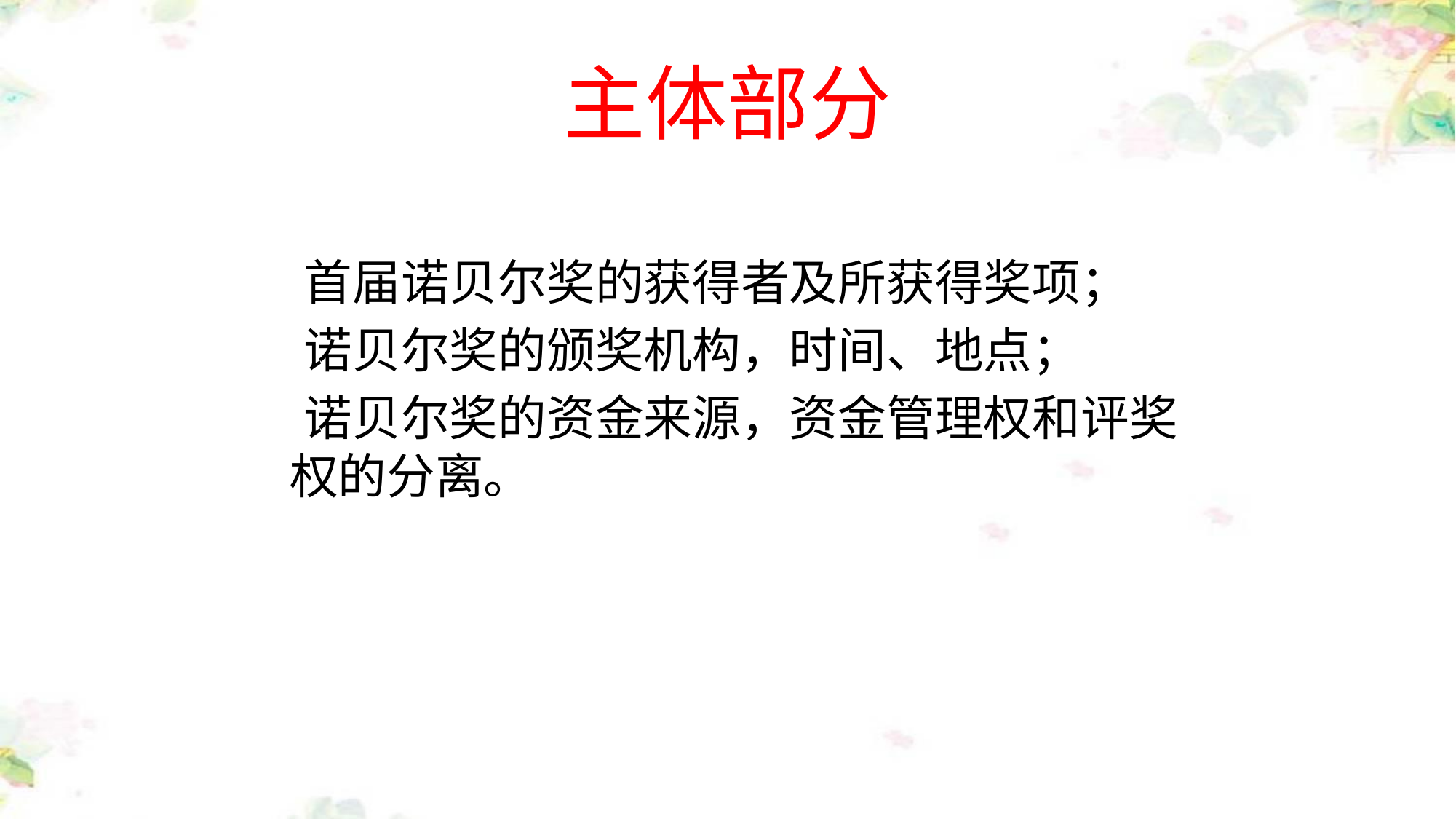

# 主体部分
    首届诺贝尔奖的获得者及所获得奖项；
    诺贝尔奖的颁奖机构，时间、地点；
    诺贝尔奖的资金来源，资金管理权和评奖权的分离。